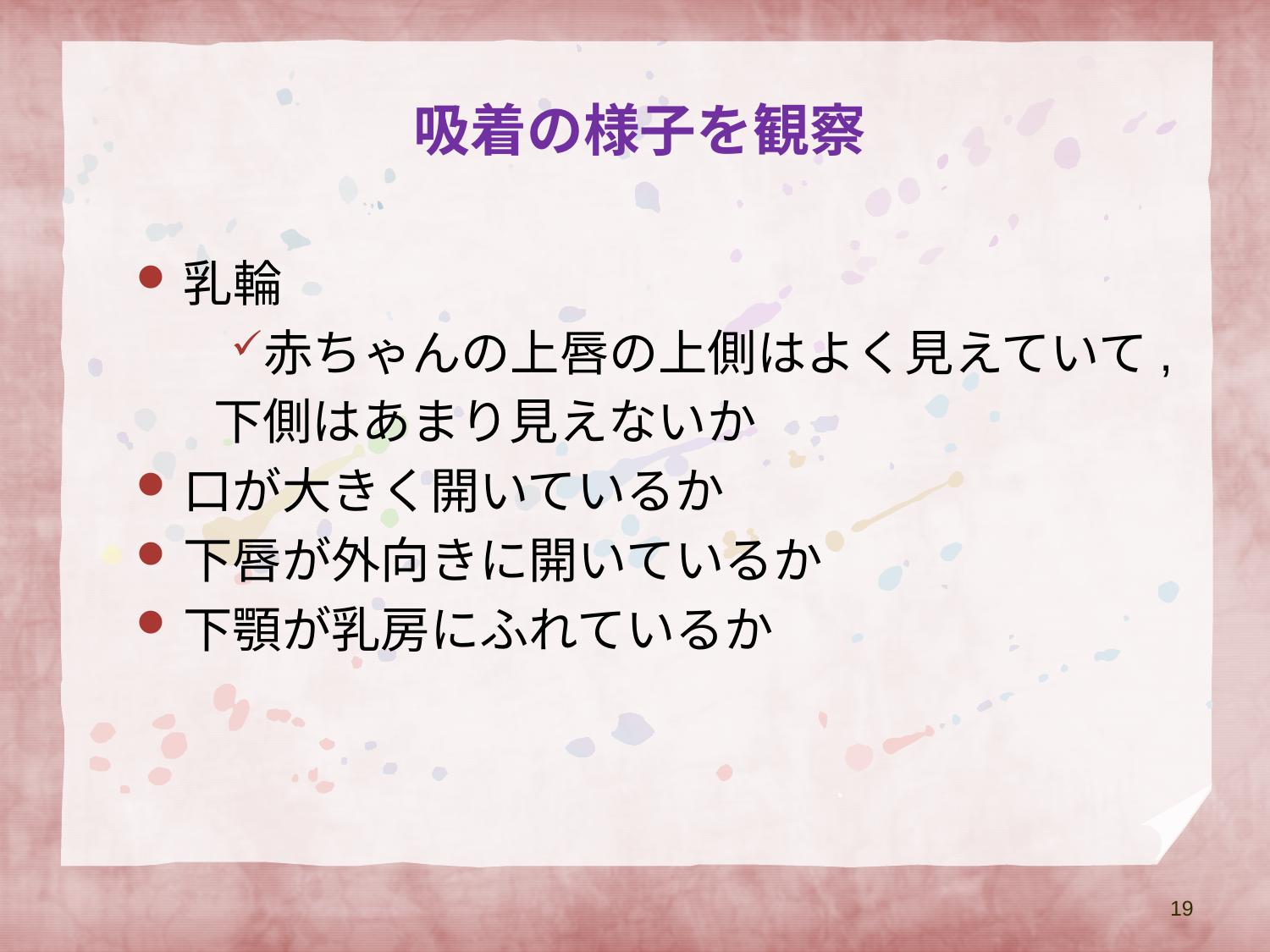

# 吸着の様子を観察
乳輪
赤ちゃんの上唇の上側はよく見えていて,
      下側はあまり見えないか
口が大きく開いているか
下唇が外向きに開いているか
下顎が乳房にふれているか

19